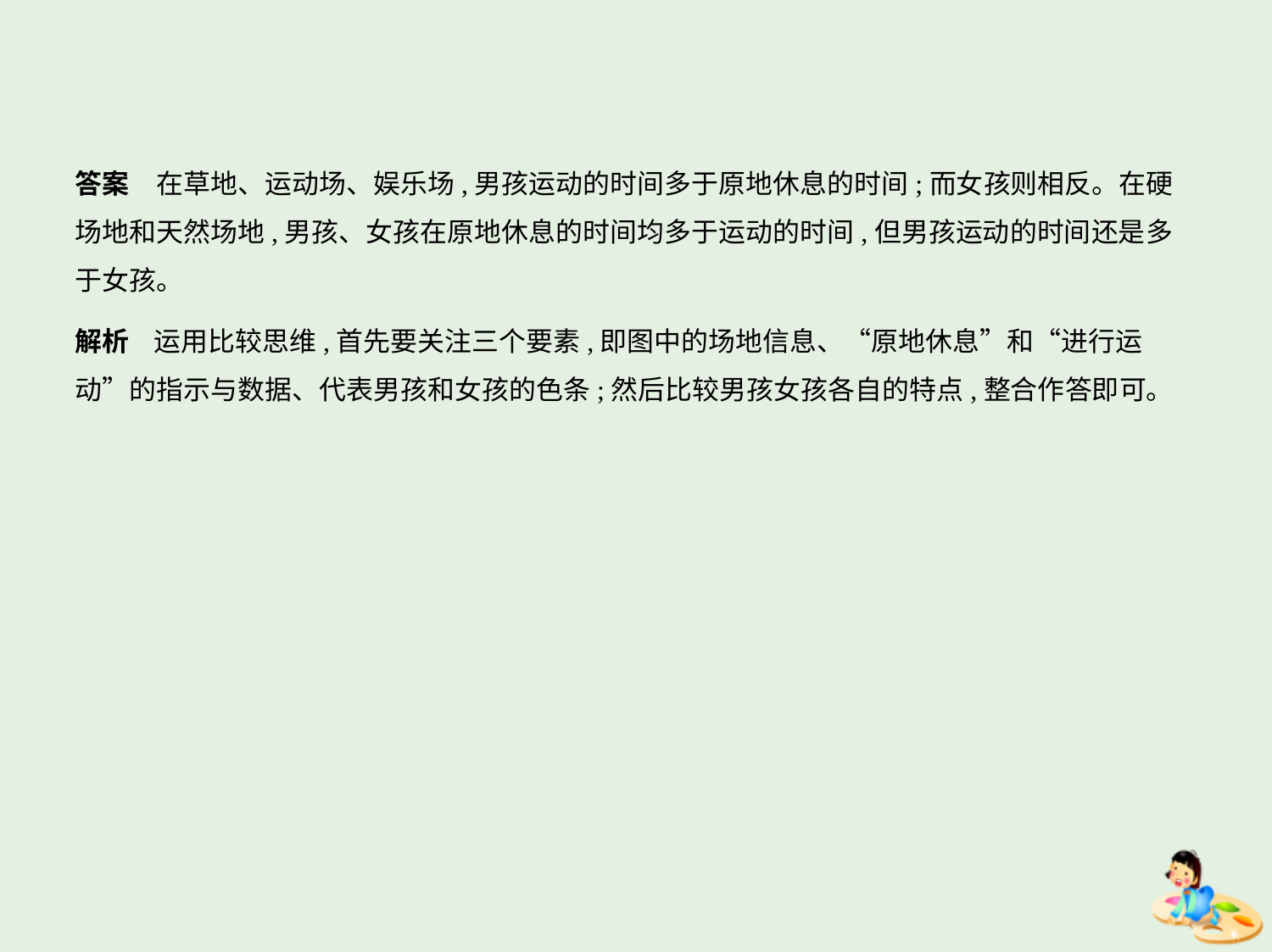

答案　在草地、运动场、娱乐场,男孩运动的时间多于原地休息的时间;而女孩则相反。在硬
场地和天然场地,男孩、女孩在原地休息的时间均多于运动的时间,但男孩运动的时间还是多
于女孩。
解析    运用比较思维,首先要关注三个要素,即图中的场地信息、“原地休息”和“进行运
动”的指示与数据、代表男孩和女孩的色条;然后比较男孩女孩各自的特点,整合作答即可。